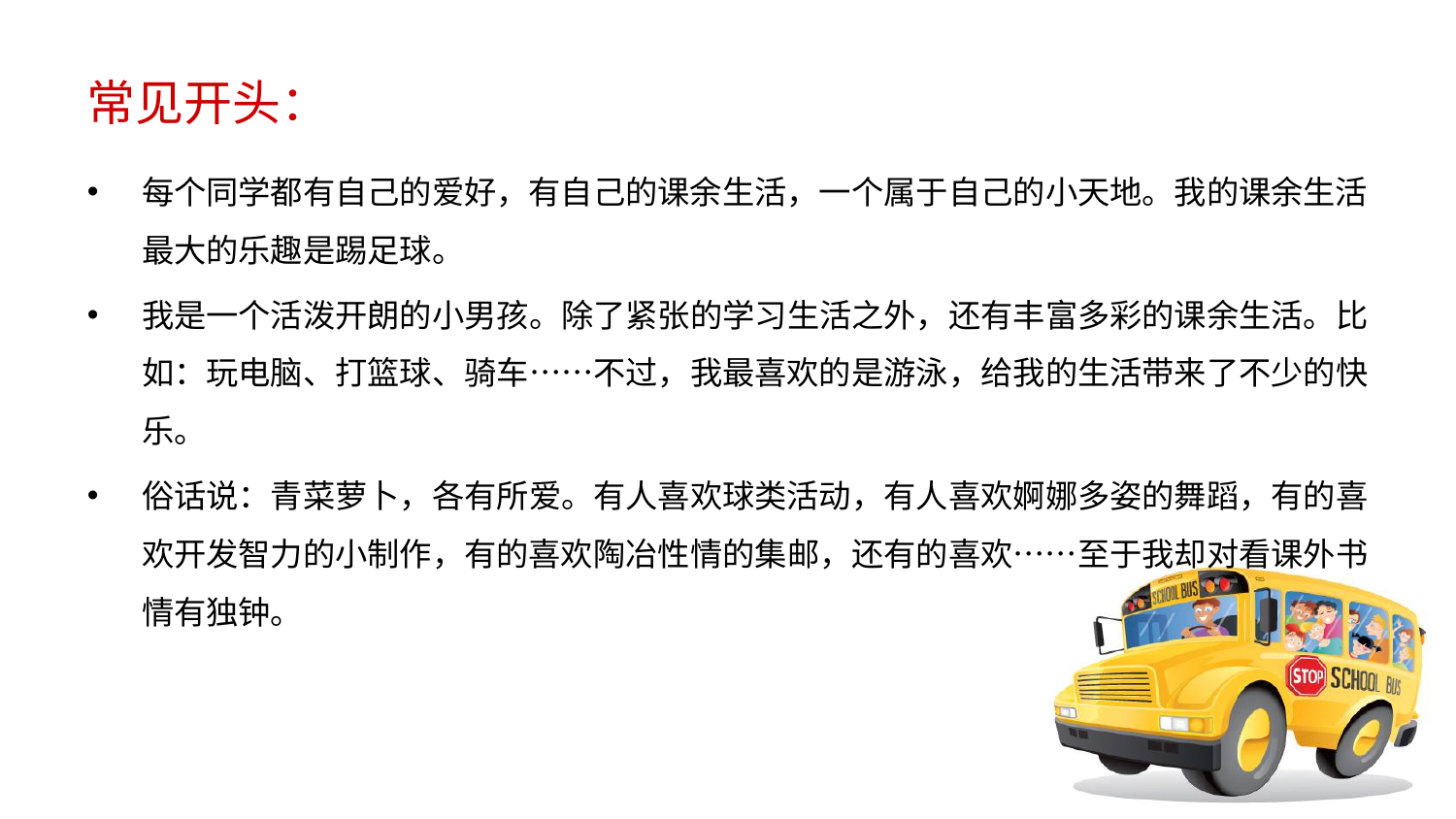

# 常见开头：
每个同学都有自己的爱好，有自己的课余生活，一个属于自己的小天地。我的课余生活最大的乐趣是踢足球。
我是一个活泼开朗的小男孩。除了紧张的学习生活之外，还有丰富多彩的课余生活。比如：玩电脑、打篮球、骑车……不过，我最喜欢的是游泳，给我的生活带来了不少的快乐。
俗话说：青菜萝卜，各有所爱。有人喜欢球类活动，有人喜欢婀娜多姿的舞蹈，有的喜欢开发智力的小制作，有的喜欢陶冶性情的集邮，还有的喜欢……至于我却对看课外书情有独钟。